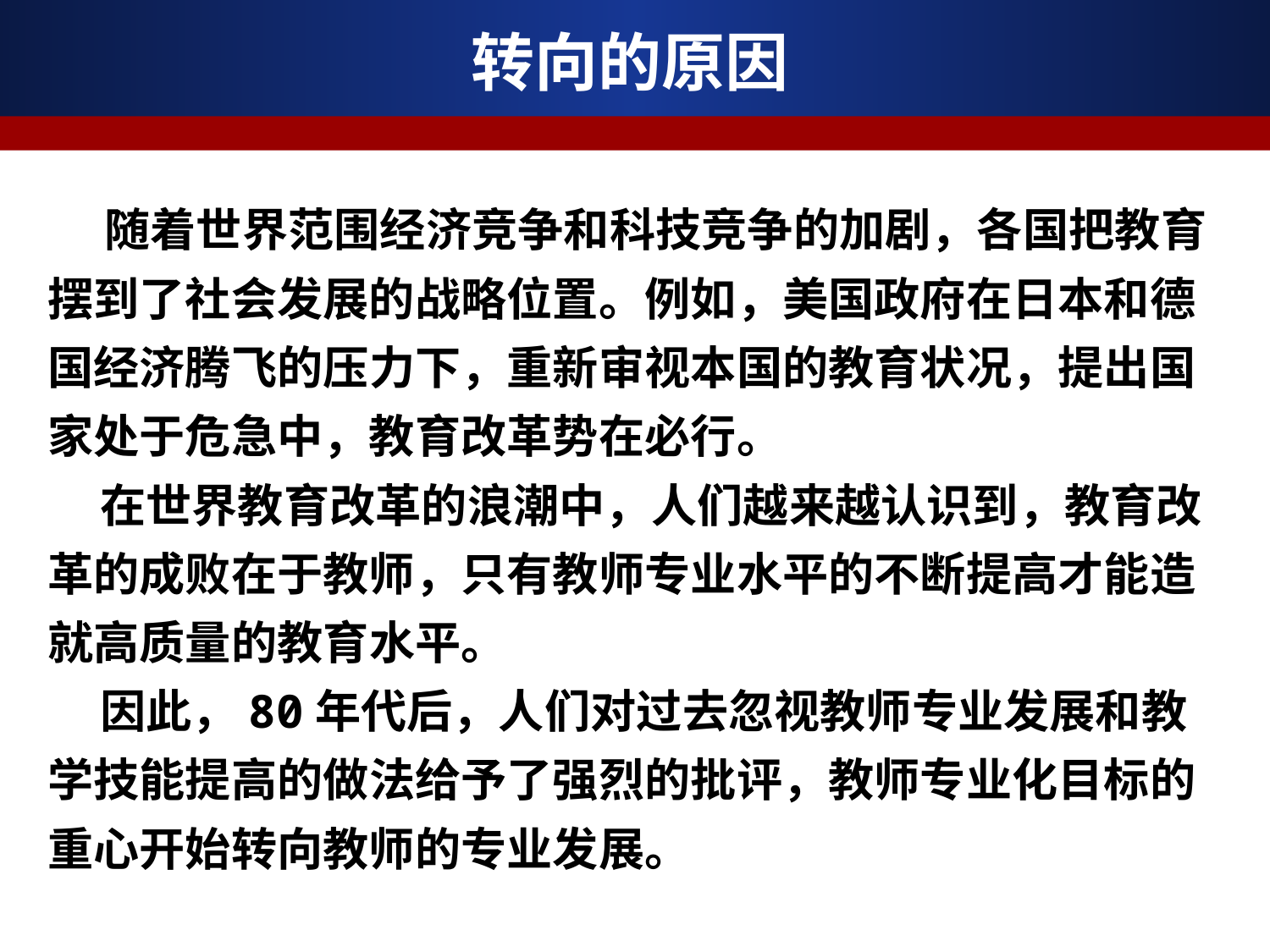

# 转向的原因
    随着世界范围经济竞争和科技竞争的加剧，各国把教育摆到了社会发展的战略位置。例如，美国政府在日本和德国经济腾飞的压力下，重新审视本国的教育状况，提出国家处于危急中，教育改革势在必行。
    在世界教育改革的浪潮中，人们越来越认识到，教育改革的成败在于教师，只有教师专业水平的不断提高才能造就高质量的教育水平。
    因此，80年代后，人们对过去忽视教师专业发展和教学技能提高的做法给予了强烈的批评，教师专业化目标的重心开始转向教师的专业发展。